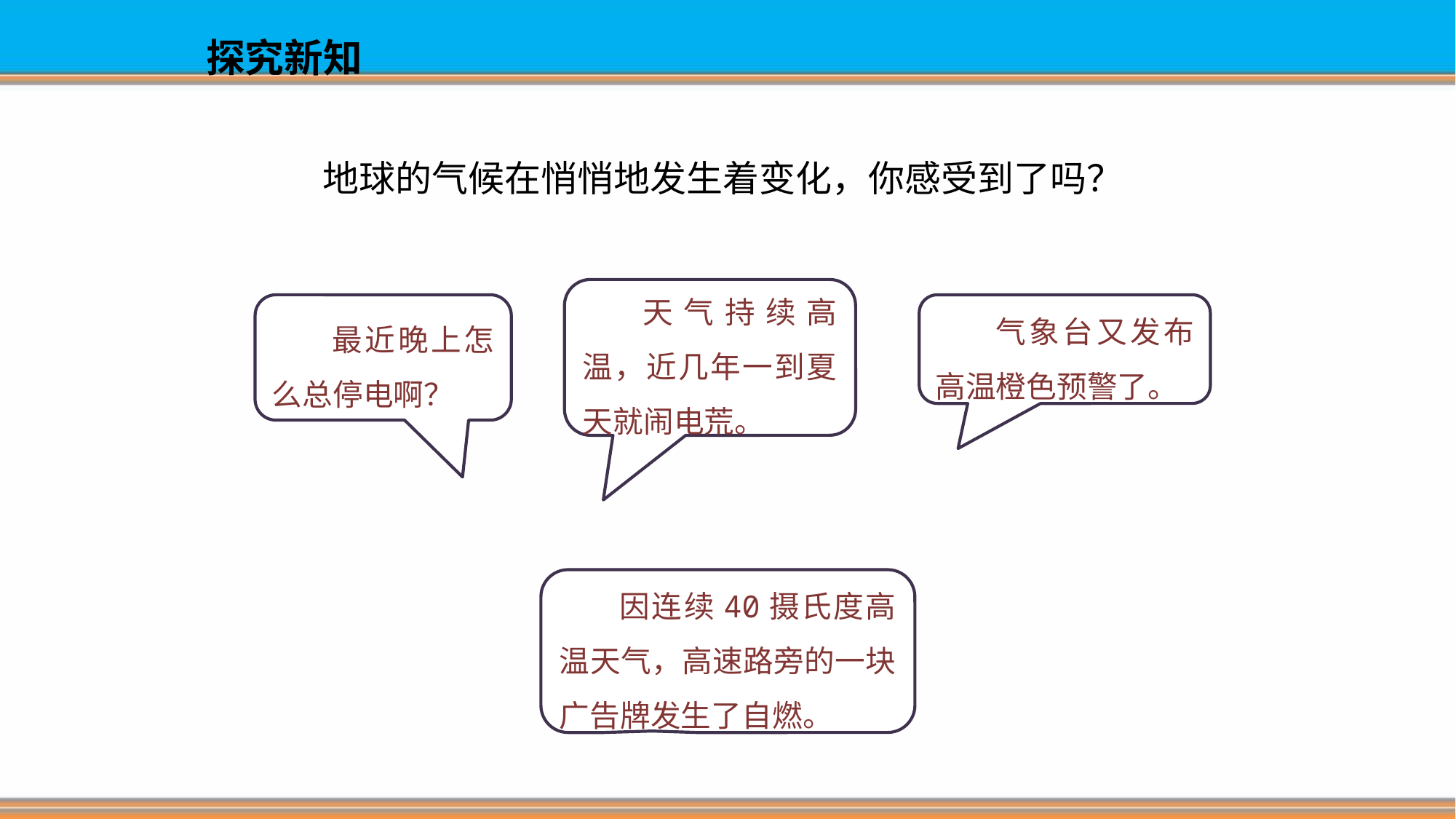

# 探究新知
地球的气候在悄悄地发生着变化，你感受到了吗？
天气持续高温，近几年一到夏天就闹电荒。
最近晚上怎么总停电啊？
气象台又发布高温橙色预警了。
因连续40摄氏度高温天气，高速路旁的一块广告牌发生了自燃。